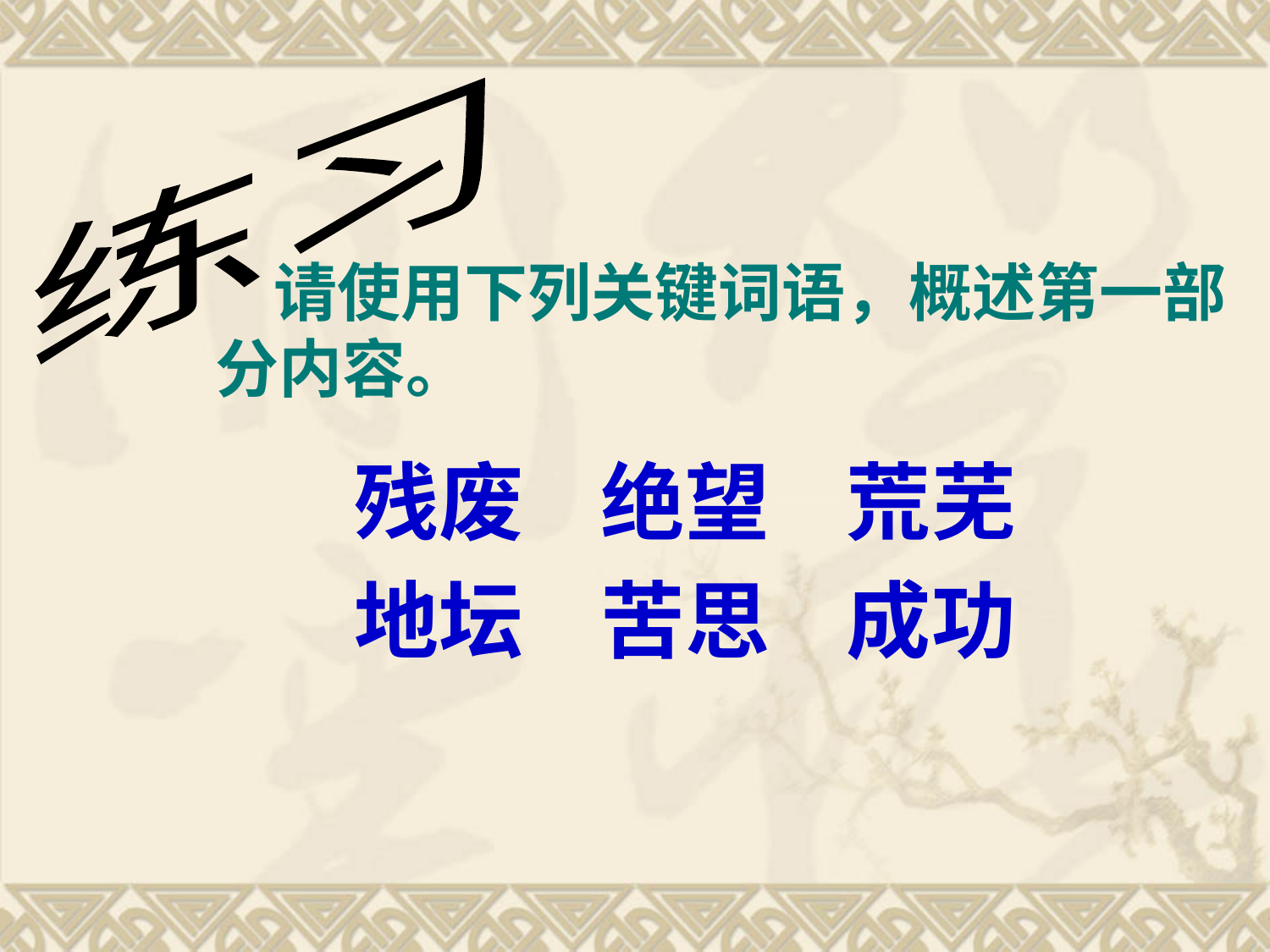

练习
   请使用下列关键词语，概述第一部分内容。
残废    绝望    荒芜
地坛    苦思    成功